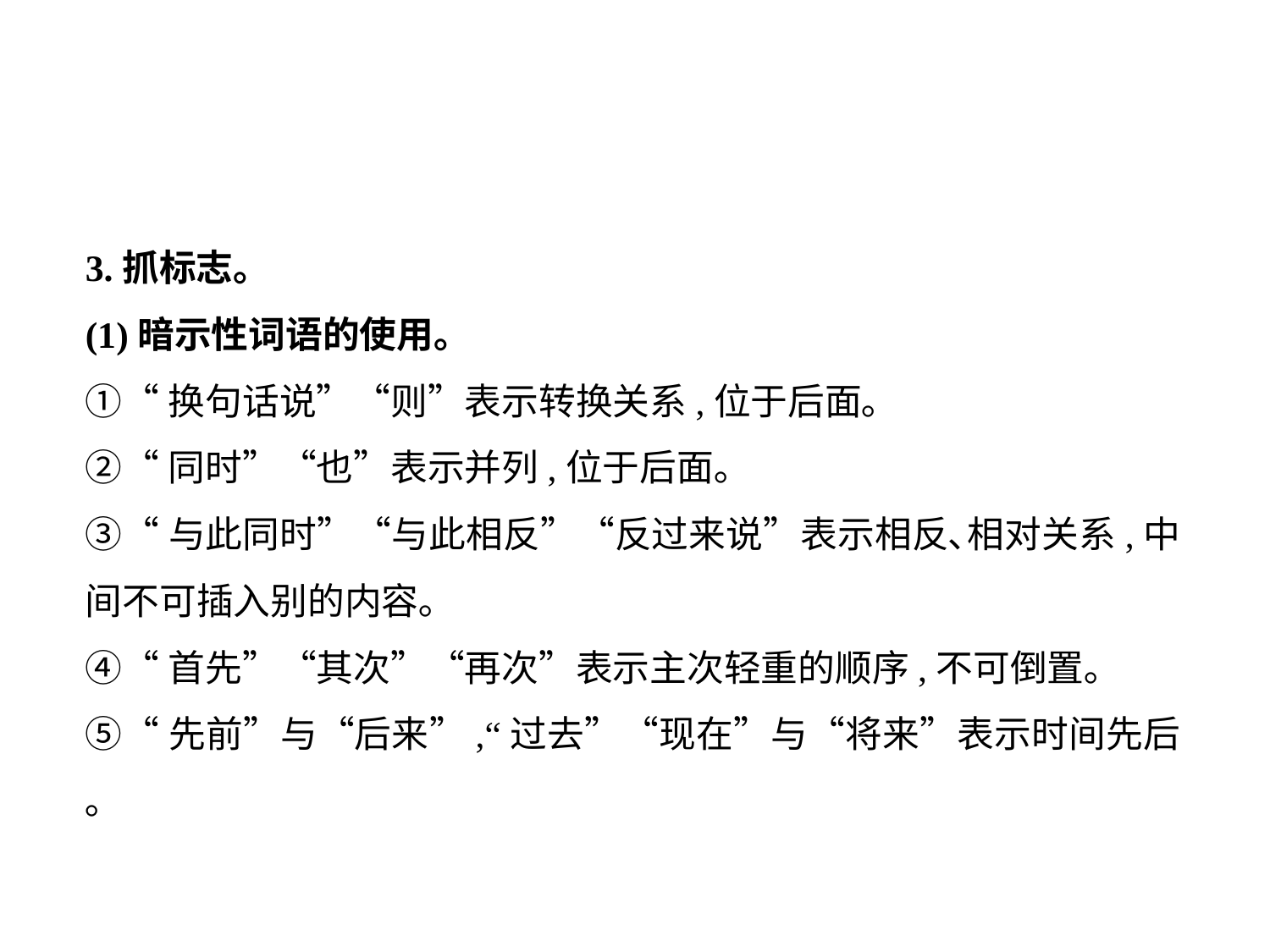

3.抓标志｡
(1)暗示性词语的使用｡
①“换句话说”“则”表示转换关系,位于后面｡
②“同时”“也”表示并列,位于后面｡
③“与此同时”“与此相反”“反过来说”表示相反､相对关系,中间不可插入别的内容｡
④“首先”“其次”“再次”表示主次轻重的顺序,不可倒置｡
⑤“先前”与“后来”,“过去”“现在”与“将来”表示时间先后｡